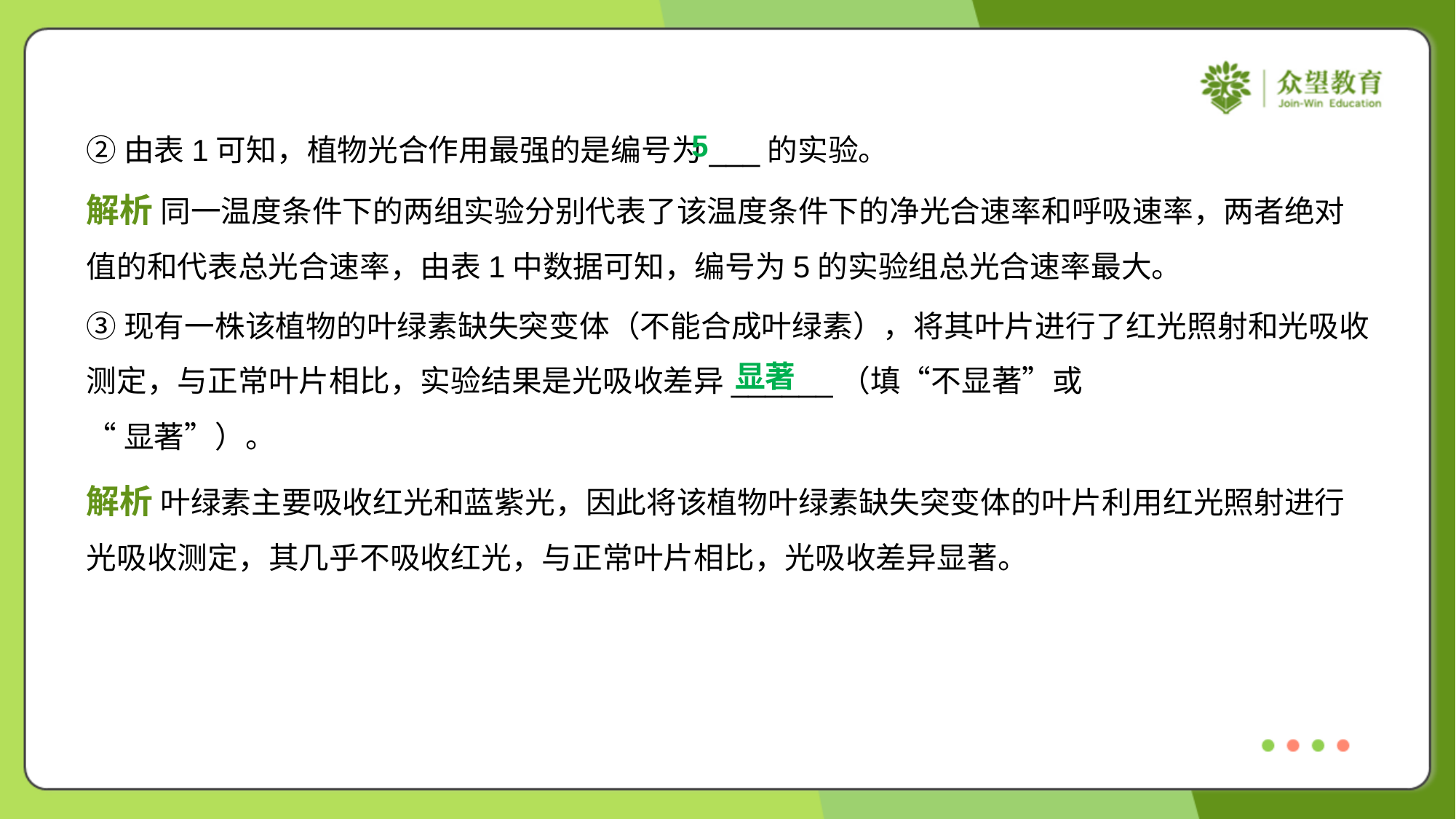

5
②由表1可知，植物光合作用最强的是编号为___的实验。
解析 同一温度条件下的两组实验分别代表了该温度条件下的净光合速率和呼吸速率，两者绝对
值的和代表总光合速率，由表1中数据可知，编号为5的实验组总光合速率最大。
③现有一株该植物的叶绿素缺失突变体（不能合成叶绿素），将其叶片进行了红光照射和光吸收
测定，与正常叶片相比，实验结果是光吸收差异______（填“不显著”或
“显著”）。
显著
解析 叶绿素主要吸收红光和蓝紫光，因此将该植物叶绿素缺失突变体的叶片利用红光照射进行
光吸收测定，其几乎不吸收红光，与正常叶片相比，光吸收差异显著。